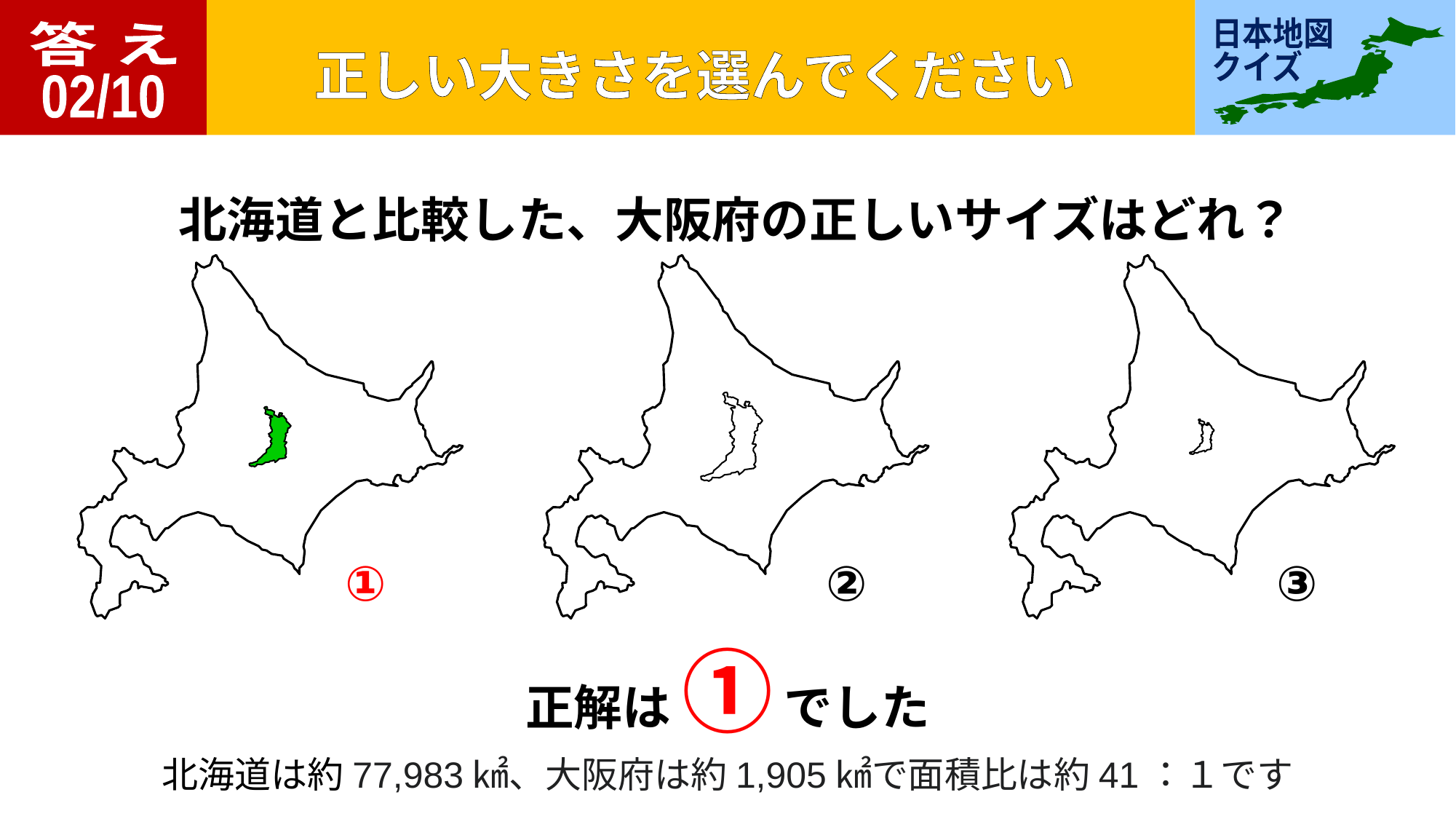

答 え
02/10
北海道と比較した、大阪府の正しいサイズはどれ？

①
②
③
正解は ① でした
北海道は約77,983㎢、大阪府は約1,905㎢で面積比は約41：１です